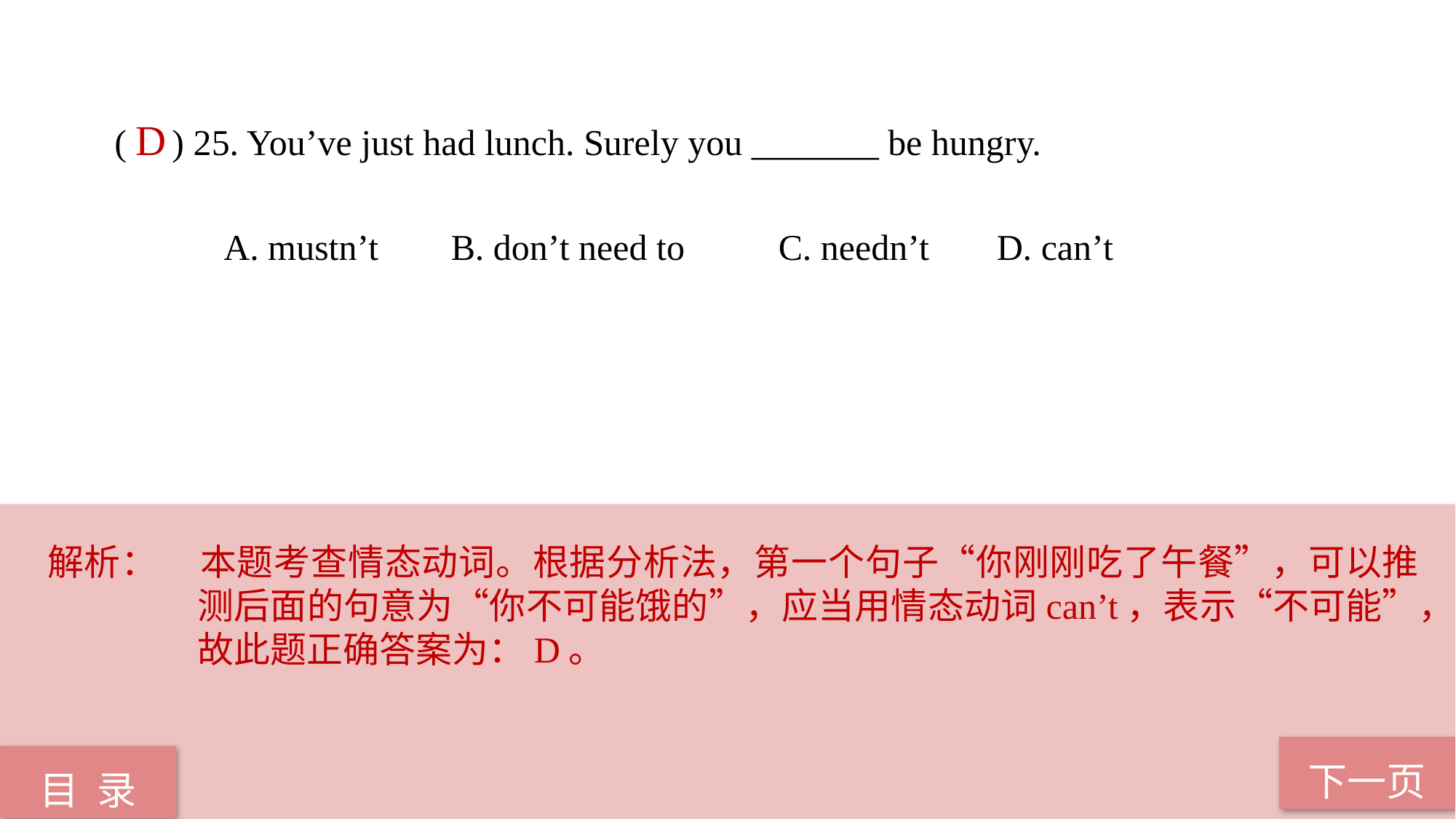

(     ) 25. You’ve just had lunch. Surely you _______ be hungry.

	A. mustn’t	 В. don’t need to	 C. needn’t	 D. can’t
D
解析：	本题考查情态动词。根据分析法，第一个句子“你刚刚吃了午餐”，可以推测后面的句意为“你不可能饿的”，应当用情态动词can’t，表示“不可能”，故此题正确答案为：D。
下一页